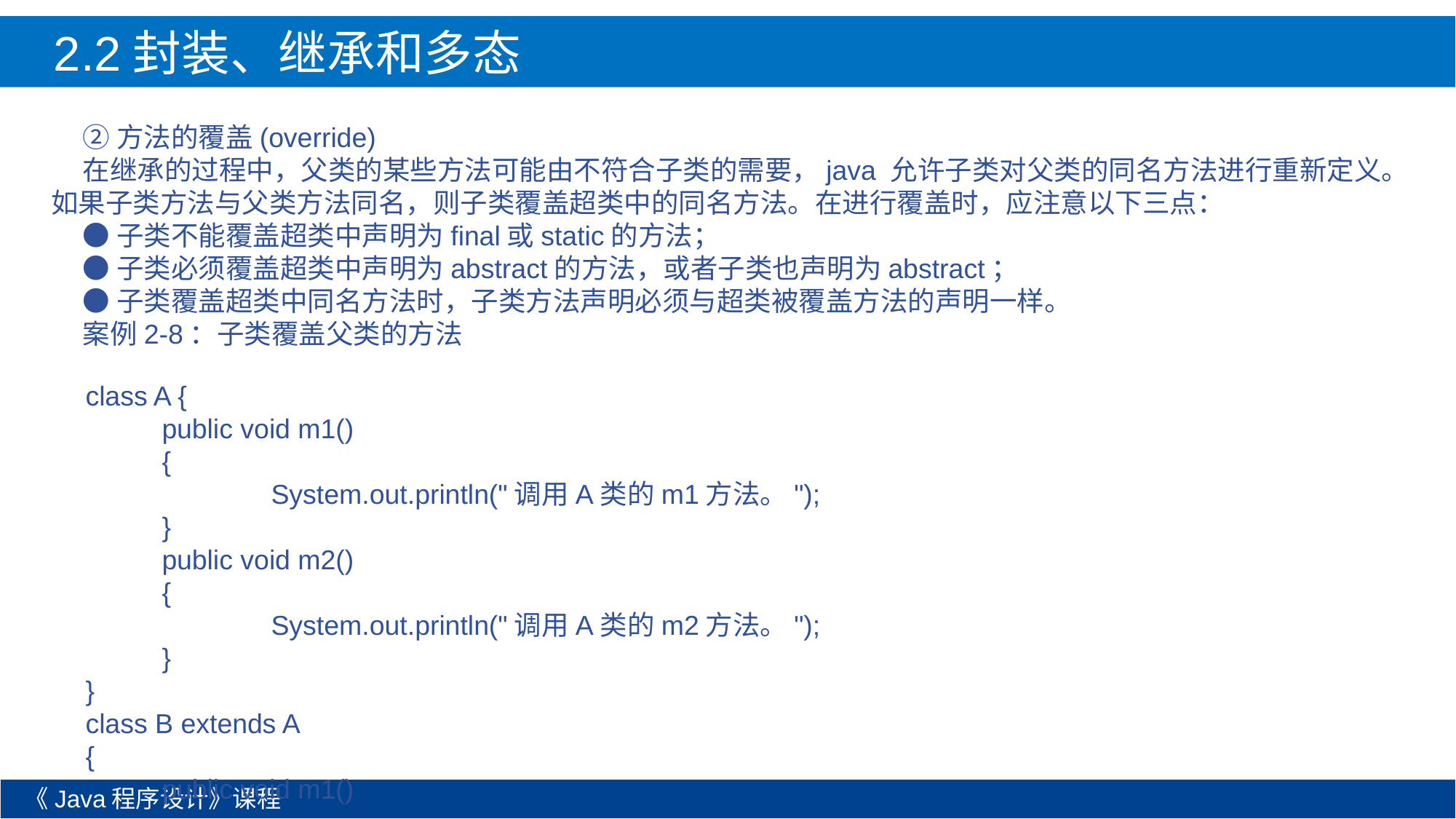

2.2封装、继承和多态
②方法的覆盖(override)
在继承的过程中，父类的某些方法可能由不符合子类的需要，java 允许子类对父类的同名方法进行重新定义。如果子类方法与父类方法同名，则子类覆盖超类中的同名方法。在进行覆盖时，应注意以下三点：
●子类不能覆盖超类中声明为final或static的方法；
●子类必须覆盖超类中声明为abstract的方法，或者子类也声明为abstract；
●子类覆盖超类中同名方法时，子类方法声明必须与超类被覆盖方法的声明一样。
案例2-8：子类覆盖父类的方法
class A {
	public void m1()
	{
		System.out.println("调用A类的m1方法。");
	}
	public void m2()
	{
		System.out.println("调用A类的m2方法。");
	}
}
class B extends A
{
	public void m1()

《Java程序设计》课程